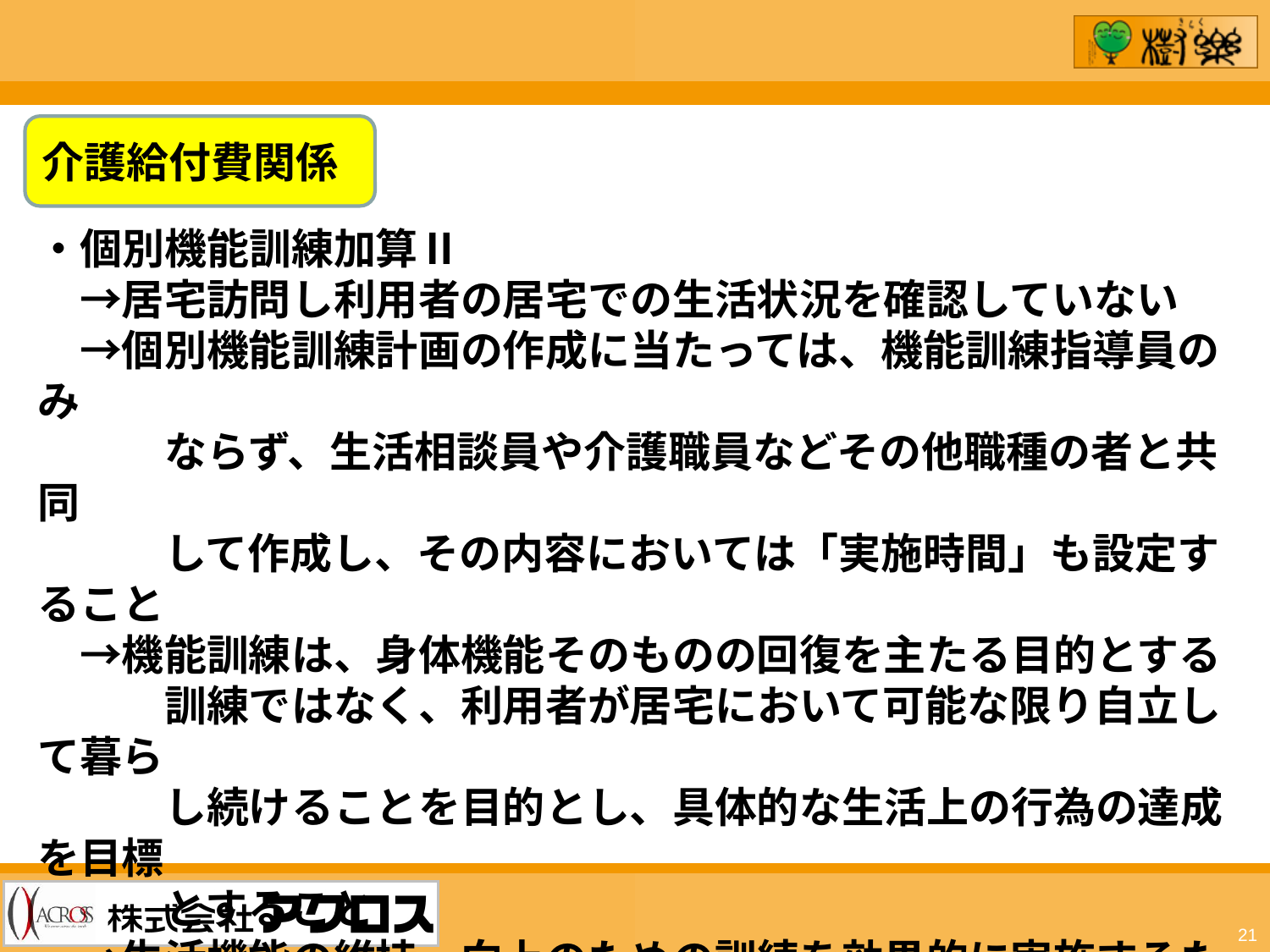

介護給付費関係
・個別機能訓練加算Ⅱ
　→居宅訪問し利用者の居宅での生活状況を確認していない
　→個別機能訓練計画の作成に当たっては、機能訓練指導員のみ
　　　ならず、生活相談員や介護職員などその他職種の者と共同
　　　して作成し、その内容においては「実施時間」も設定すること
　→機能訓練は、身体機能そのものの回復を主たる目的とする
　　　訓練ではなく、利用者が居宅において可能な限り自立して暮ら
　　　し続けることを目的とし、具体的な生活上の行為の達成を目標
　　　とすること
　→生活機能の維持・向上のための訓練を効果的に実施するため、
　　　概ね週1回以上実施すること

21